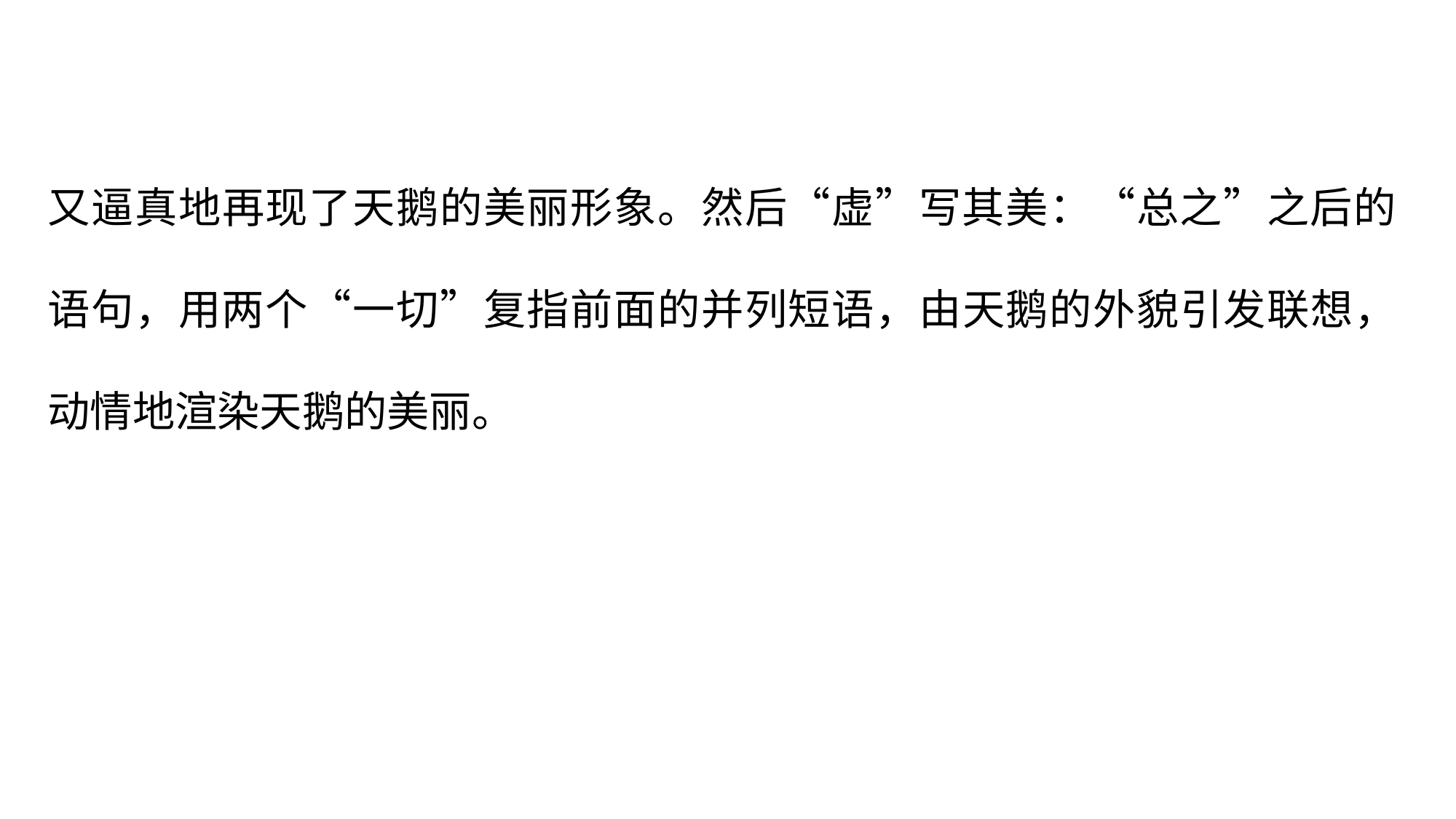

又逼真地再现了天鹅的美丽形象。然后“虚”写其美：“总之”之后的语句，用两个“一切”复指前面的并列短语，由天鹅的外貌引发联想，动情地渲染天鹅的美丽。